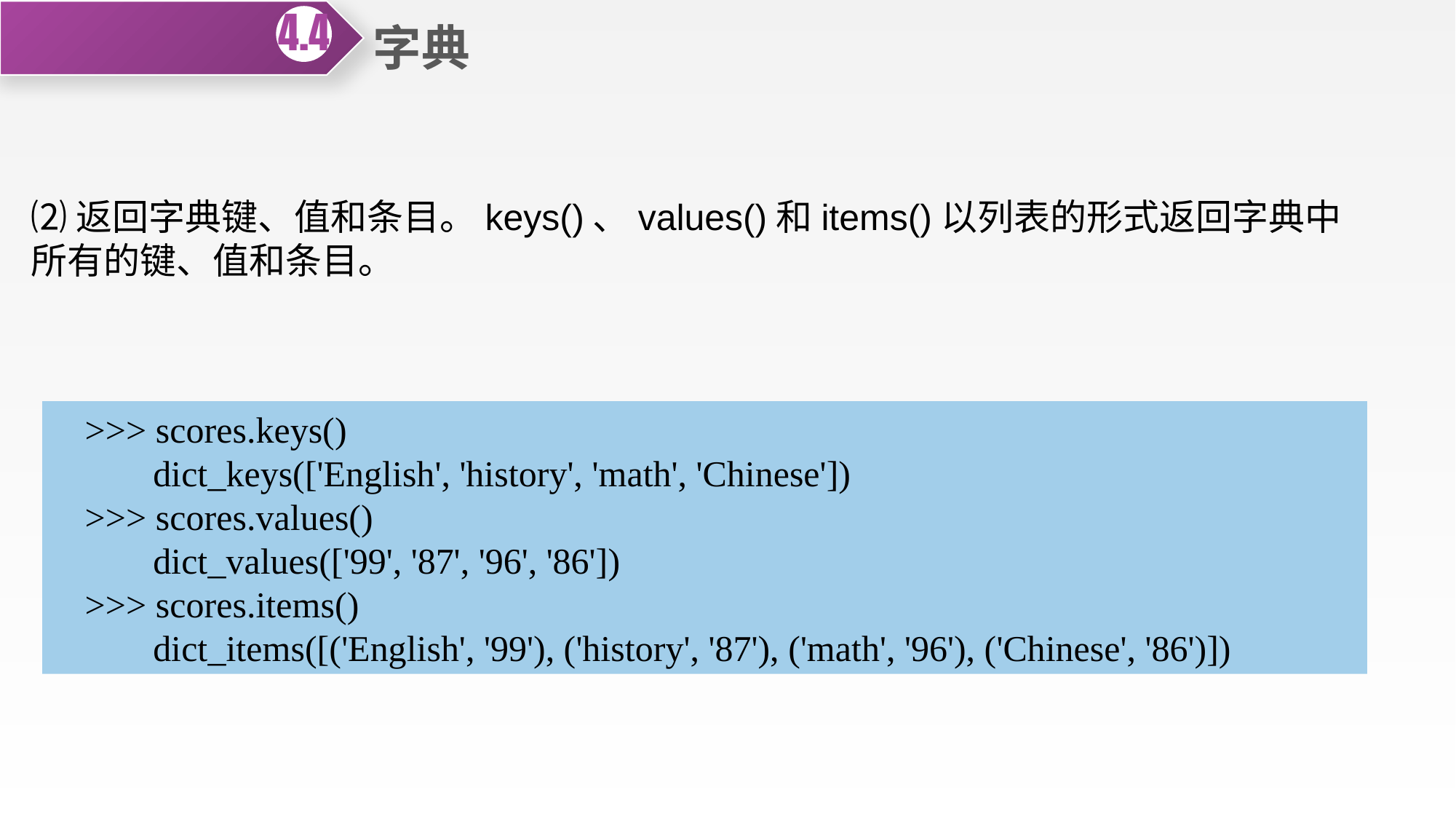

字典

4.4
⑵返回字典键、值和条目。keys()、values()和items()以列表的形式返回字典中所有的键、值和条目。
>>> scores.keys()
    dict_keys(['English', 'history', 'math', 'Chinese'])
>>> scores.values()
    dict_values(['99', '87', '96', '86'])
>>> scores.items()
    dict_items([('English', '99'), ('history', '87'), ('math', '96'), ('Chinese', '86')])